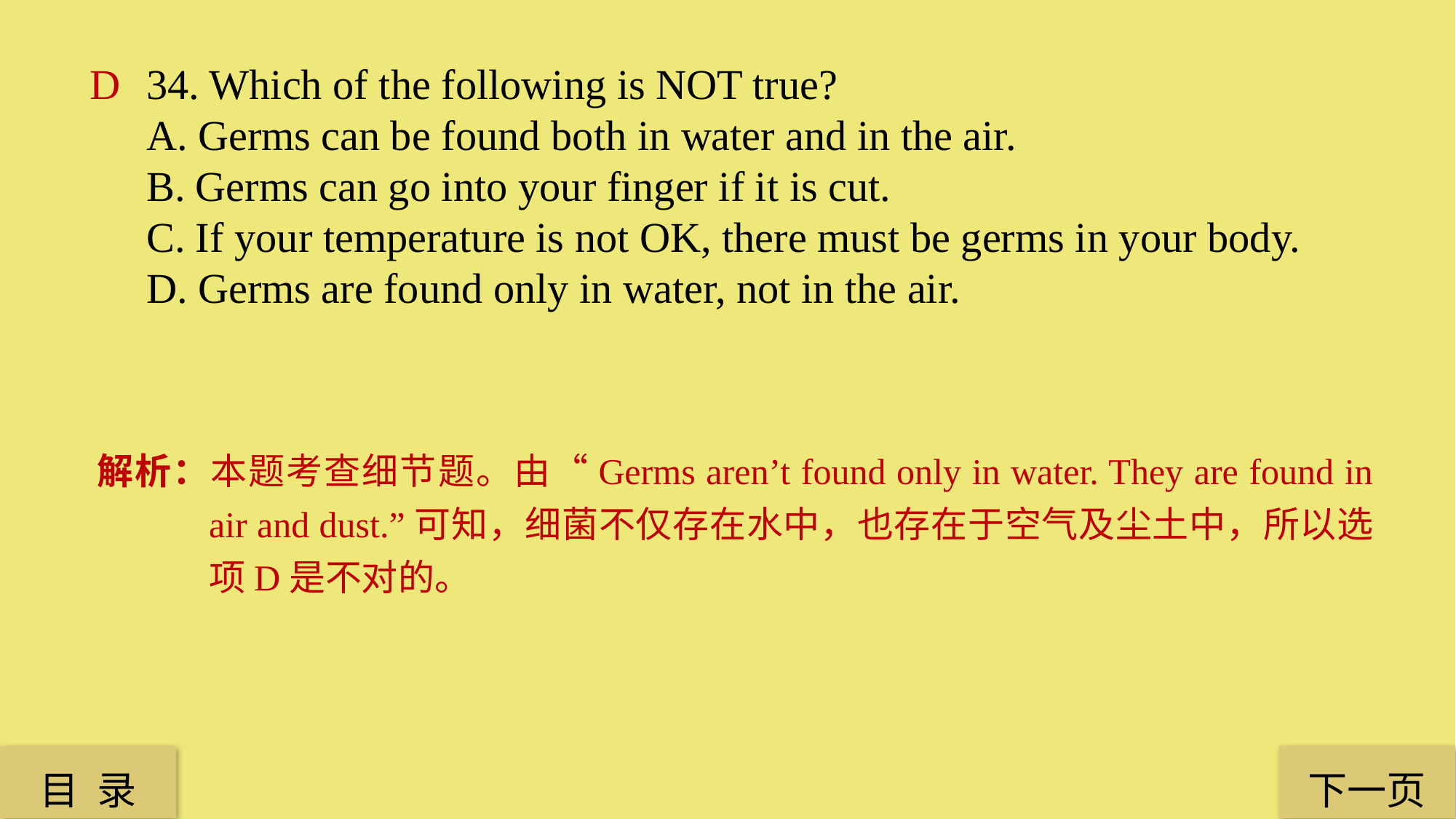

D
34. Which of the following is NOT true?
A. Germs can be found both in water and in the air.
B. Germs can go into your finger if it is cut.
C. If your temperature is not OK, there must be germs in your body.
D. Germs are found only in water, not in the air.
解析：本题考查细节题。由“Germs aren’t found only in water. They are found in air and dust.”可知，细菌不仅存在水中，也存在于空气及尘土中，所以选项D是不对的。